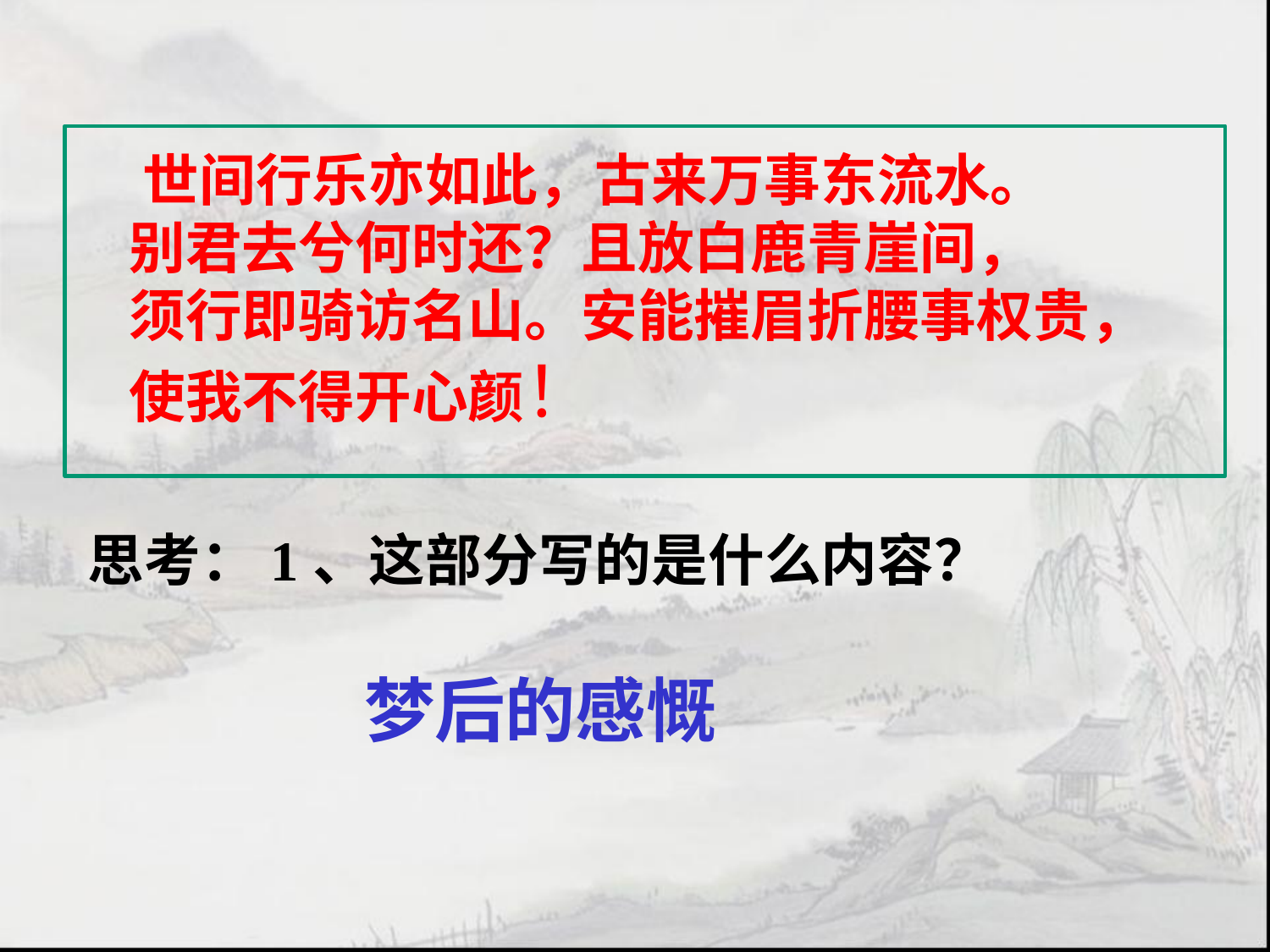

世间行乐亦如此，古来万事东流水。
    别君去兮何时还？且放白鹿青崖间，
    须行即骑访名山。安能摧眉折腰事权贵，
    使我不得开心颜！
思考：1、这部分写的是什么内容？
梦后的感慨